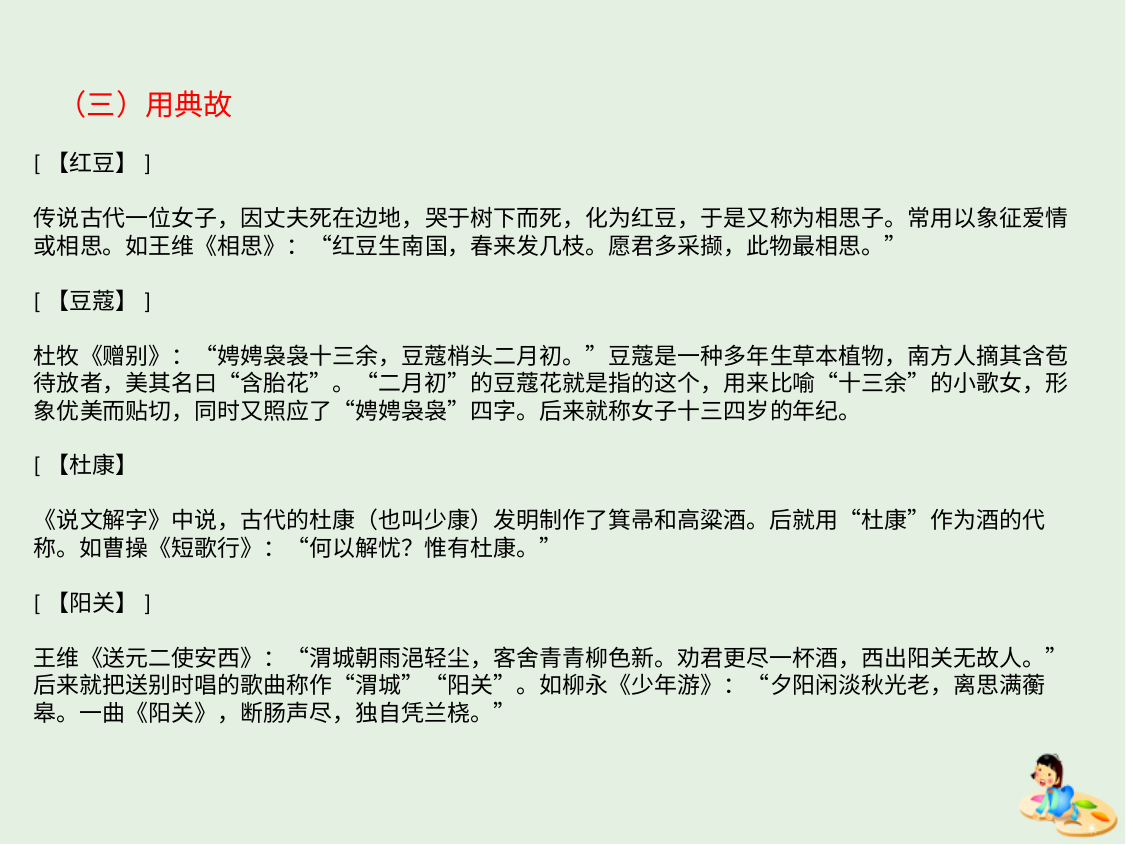

（三）用典故
[【红豆】]

传说古代一位女子，因丈夫死在边地，哭于树下而死，化为红豆，于是又称为相思子。常用以象征爱情或相思。如王维《相思》：“红豆生南国，春来发几枝。愿君多采撷，此物最相思。”

[【豆蔻】]

杜牧《赠别》：“娉娉袅袅十三余，豆蔻梢头二月初。”豆蔻是一种多年生草本植物，南方人摘其含苞待放者，美其名曰“含胎花”。“二月初”的豆蔻花就是指的这个，用来比喻“十三余”的小歌女，形象优美而贴切，同时又照应了“娉娉袅袅”四字。后来就称女子十三四岁的年纪。

[【杜康】

《说文解字》中说，古代的杜康（也叫少康）发明制作了箕帚和高粱酒。后就用“杜康”作为酒的代称。如曹操《短歌行》：“何以解忧？惟有杜康。”

[【阳关】]

王维《送元二使安西》：“渭城朝雨浥轻尘，客舍青青柳色新。劝君更尽一杯酒，西出阳关无故人。”后来就把送别时唱的歌曲称作“渭城”“阳关”。如柳永《少年游》：“夕阳闲淡秋光老，离思满蘅皋。一曲《阳关》，断肠声尽，独自凭兰桡。”